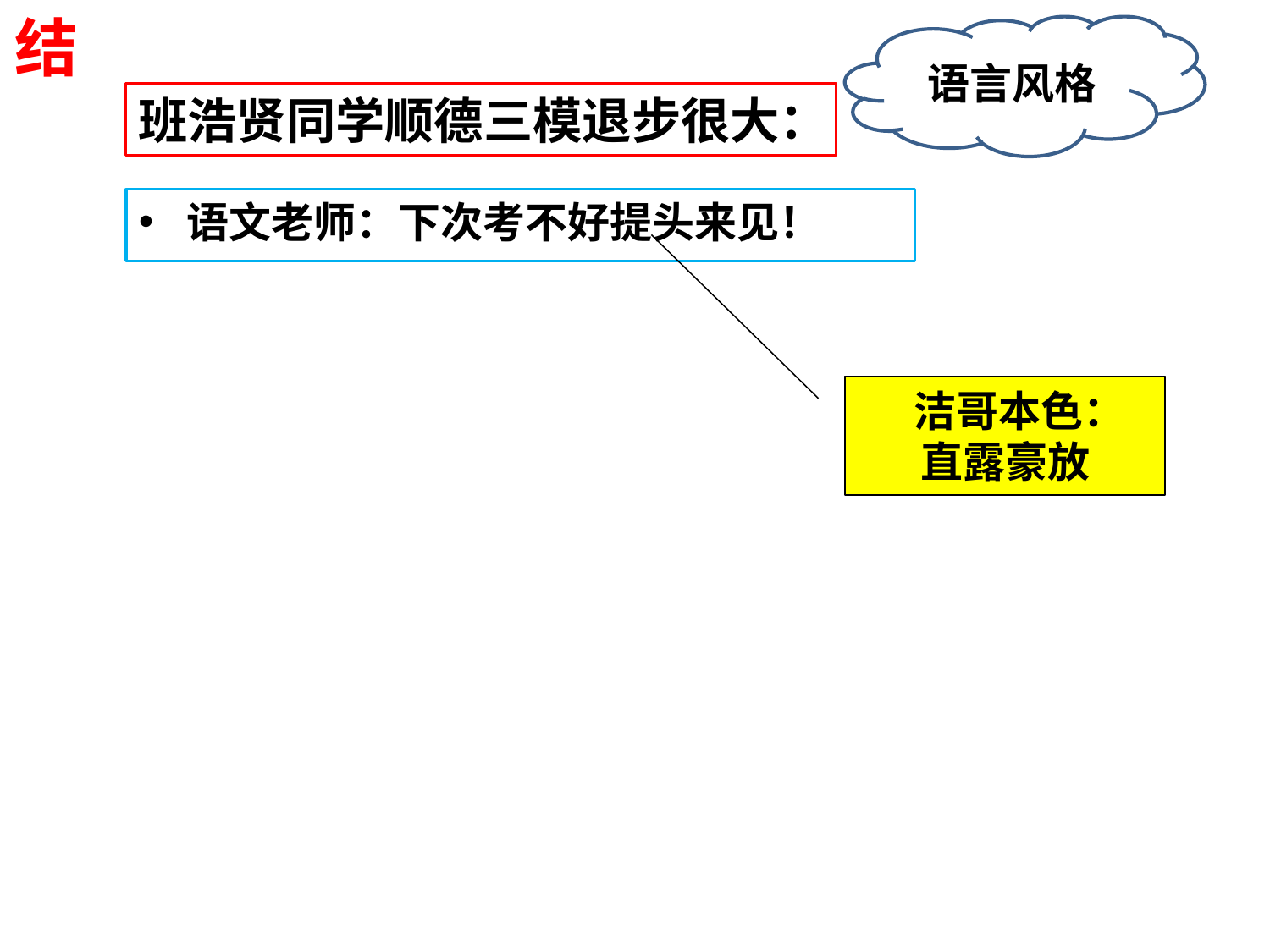

结
语言风格
班浩贤同学顺德三模退步很大：
语文老师：下次考不好提头来见！

  洁哥本色：
直露豪放